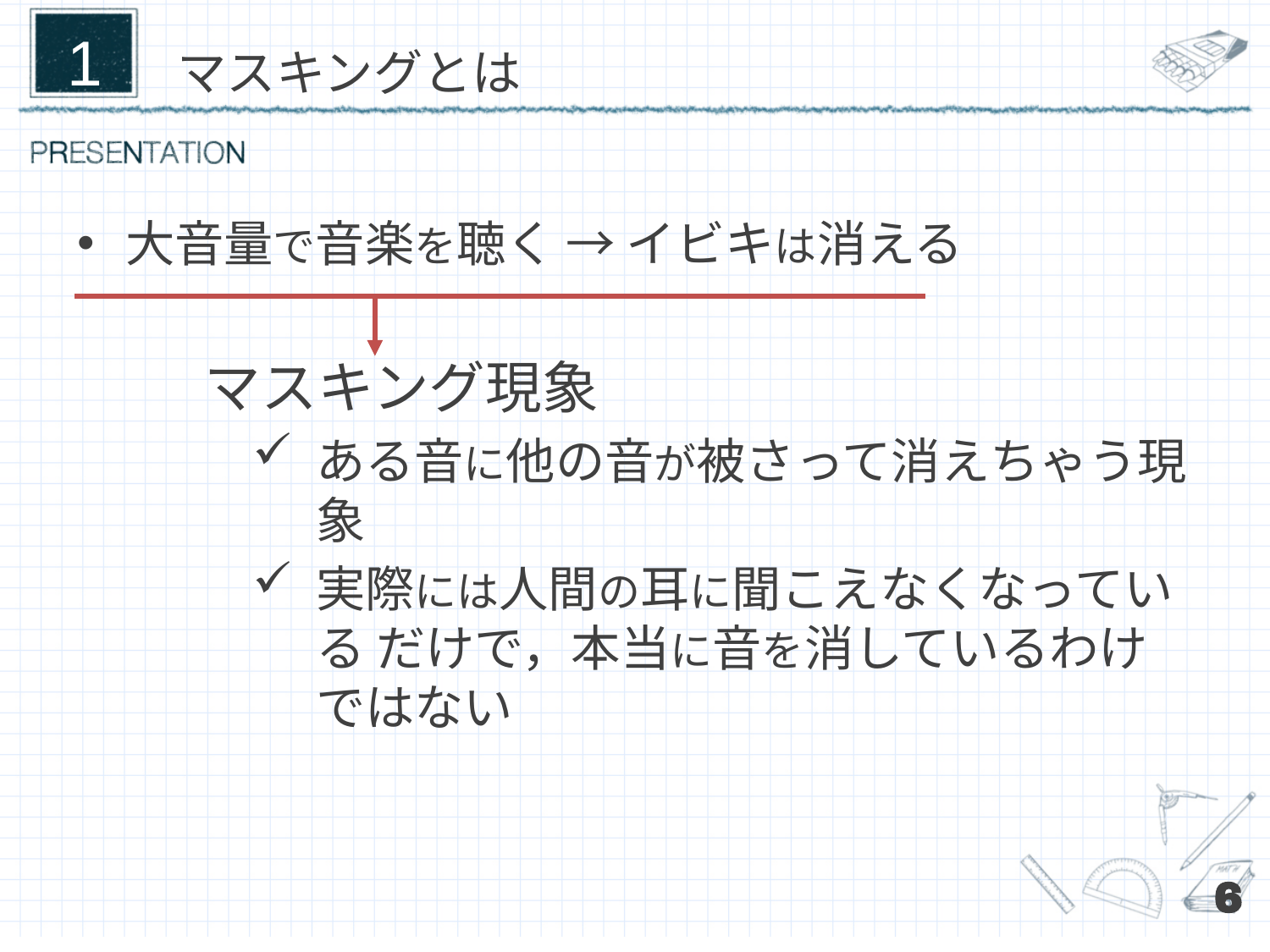

1
# マスキングとは
大音量で音楽を聴く → イビキは消える

	マスキング現象
ある音に他の音が被さって消えちゃう現象
実際には人間の耳に聞こえなくなっている だけで，本当に音を消しているわけではない
6